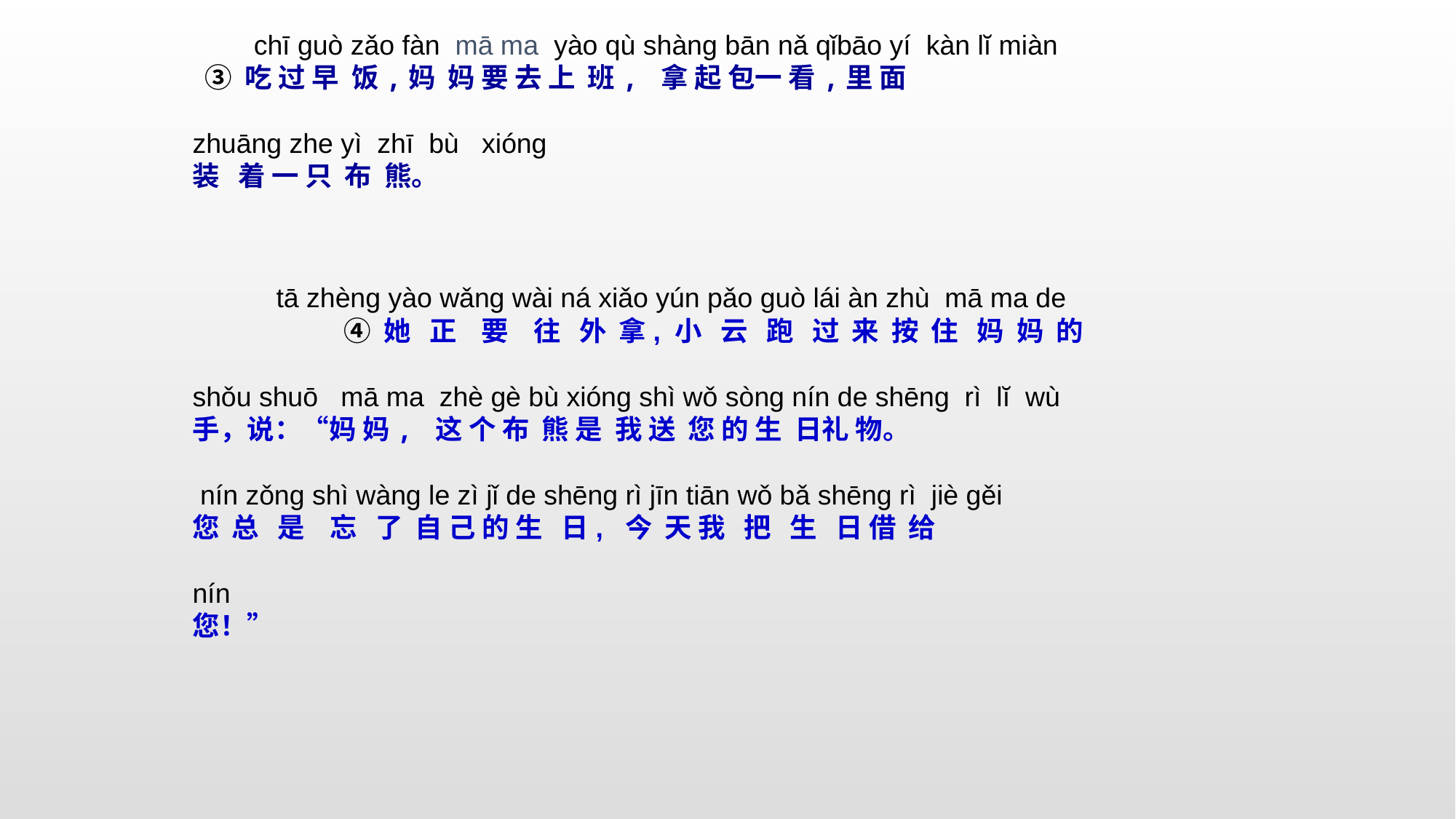

chī guò zǎo fàn  mā ma  yào qù shàng bān nǎ qǐbāo yí  kàn lĭ miàn
  ③ 吃 过 早  饭,妈  妈 要 去 上  班, 拿 起 包一 看,里 面

zhuāng zhe yì  zhī  bù   xióng
装   着 一 只  布  熊。

          tā zhèng yào wǎng wài ná xiǎo yún pǎo guò lái àn zhù  mā ma de
④ 她   正    要    往   外  拿, 小   云   跑   过  来  按  住   妈  妈  的

shǒu shuō   mā ma  zhè gè bù xióng shì wǒ sòng nín de shēng  rì  lĭ  wù
手，说：“妈 妈, 这 个 布  熊 是  我 送  您 的 生  日礼 物。

 nín zǒng shì wàng le zì jǐ de shēng rì jīn tiān wǒ bǎ shēng rì  jiè gěi
您  总   是    忘   了  自 己 的 生   日,  今  天 我   把   生   日 借  给

nín
您！”